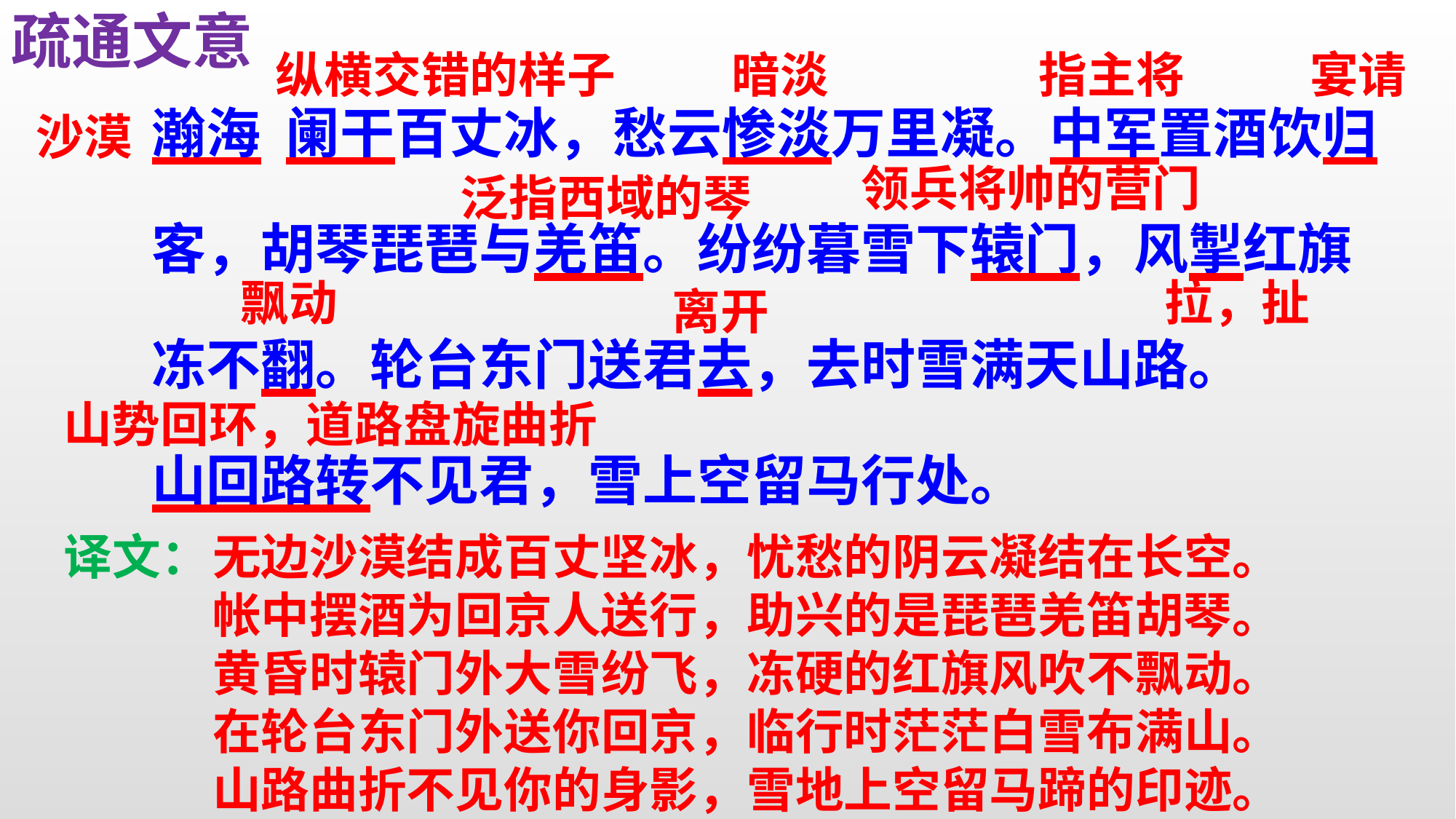

疏通文意
纵横交错的样子
暗淡
指主将
宴请
沙漠
瀚海  阑干百丈冰，愁云惨淡万里凝。中军置酒饮归

客，胡琴琵琶与羌笛。纷纷暮雪下辕门，风掣红旗

冻不翻。轮台东门送君去，去时雪满天山路。

山回路转不见君，雪上空留马行处。
领兵将帅的营门
泛指西域的琴
飘动
拉，扯
离开
山势回环，道路盘旋曲折
译文：
无边沙漠结成百丈坚冰，忧愁的阴云凝结在长空。
帐中摆酒为回京人送行，助兴的是琵琶羌笛胡琴。
黄昏时辕门外大雪纷飞，冻硬的红旗风吹不飘动。
在轮台东门外送你回京，临行时茫茫白雪布满山。
山路曲折不见你的身影，雪地上空留马蹄的印迹。